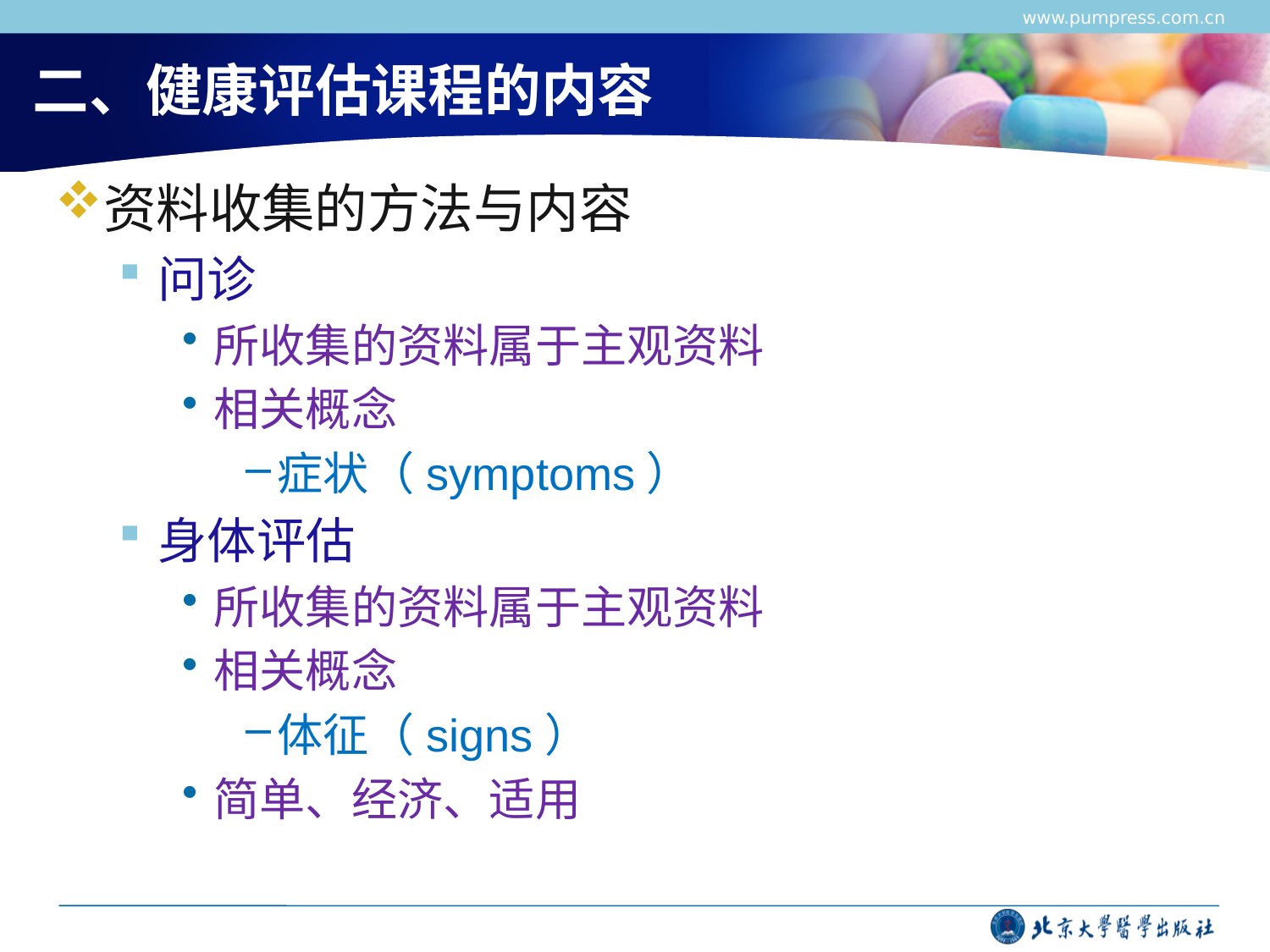

www.pumpress.com.cn
# 二、健康评估课程的内容
资料收集的方法与内容
问诊
所收集的资料属于主观资料
相关概念
症状（symptoms）
身体评估
所收集的资料属于主观资料
相关概念
体征（signs）
简单、经济、适用